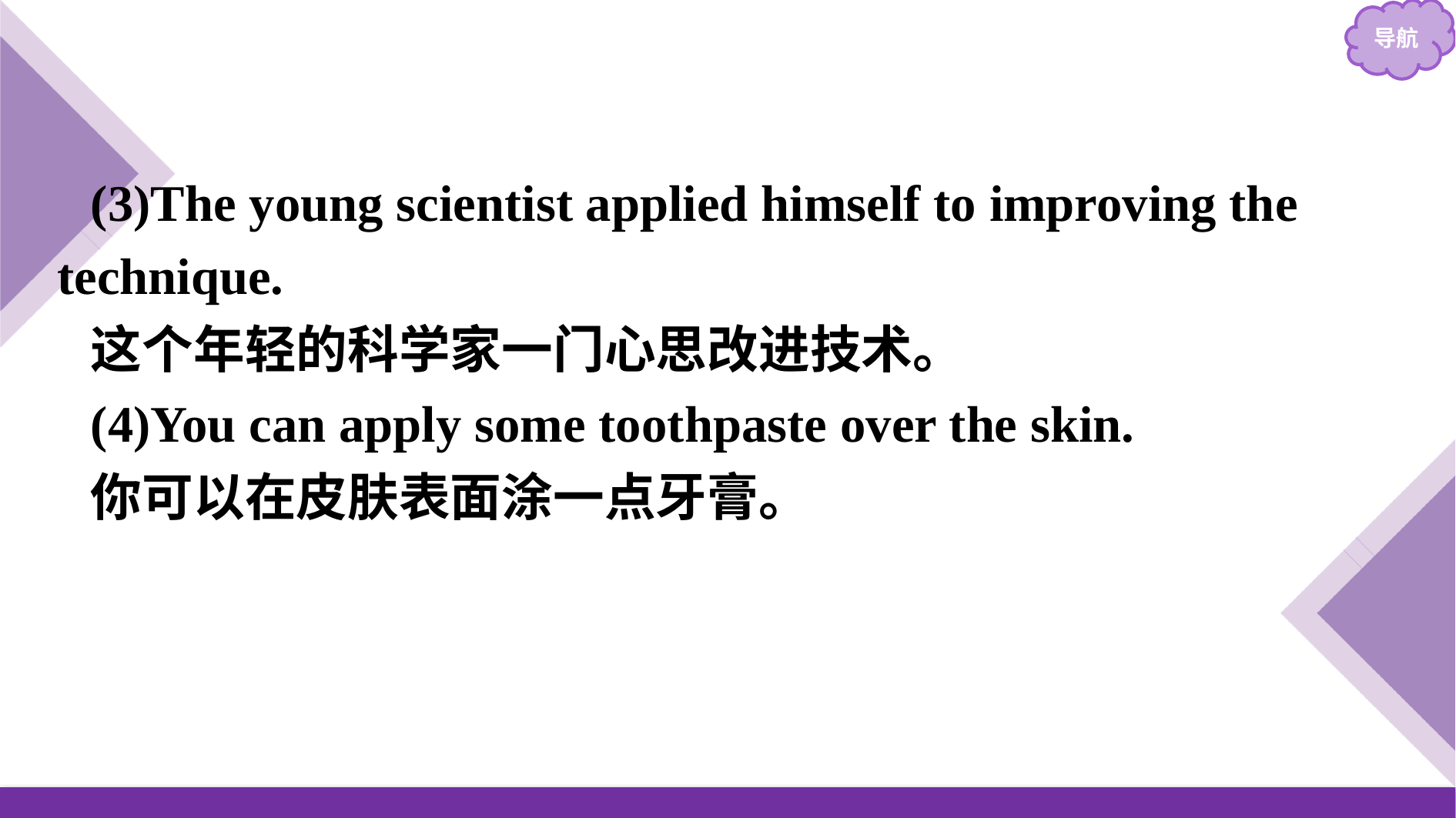

(3)The young scientist applied himself to improving the technique.
这个年轻的科学家一门心思改进技术。
(4)You can apply some toothpaste over the skin.
你可以在皮肤表面涂一点牙膏。